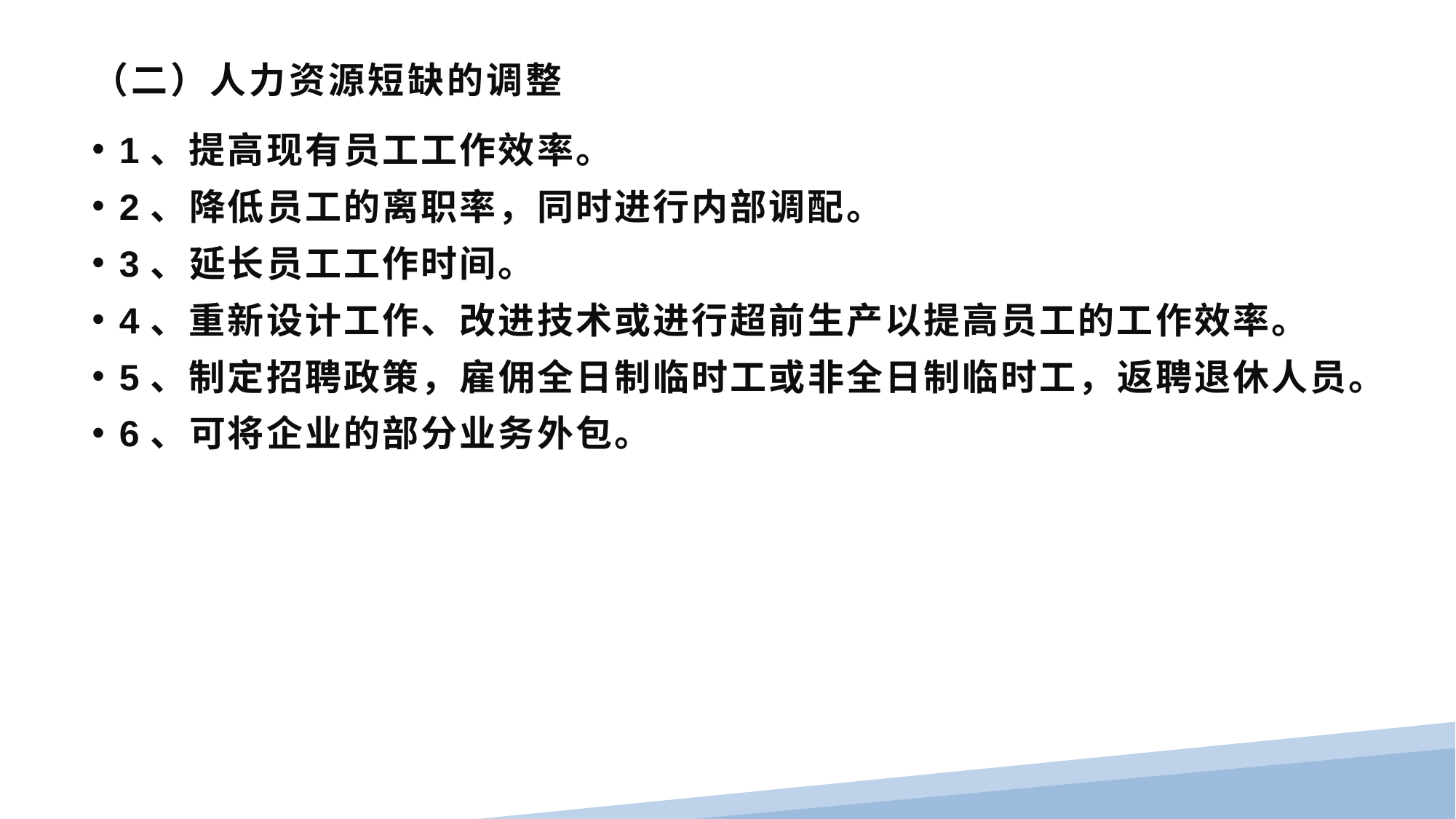

# （二）人力资源短缺的调整
1、提高现有员工工作效率。
2、降低员工的离职率，同时进行内部调配。
3、延长员工工作时间。
4、重新设计工作、改进技术或进行超前生产以提高员工的工作效率。
5、制定招聘政策，雇佣全日制临时工或非全日制临时工，返聘退休人员。
6、可将企业的部分业务外包。